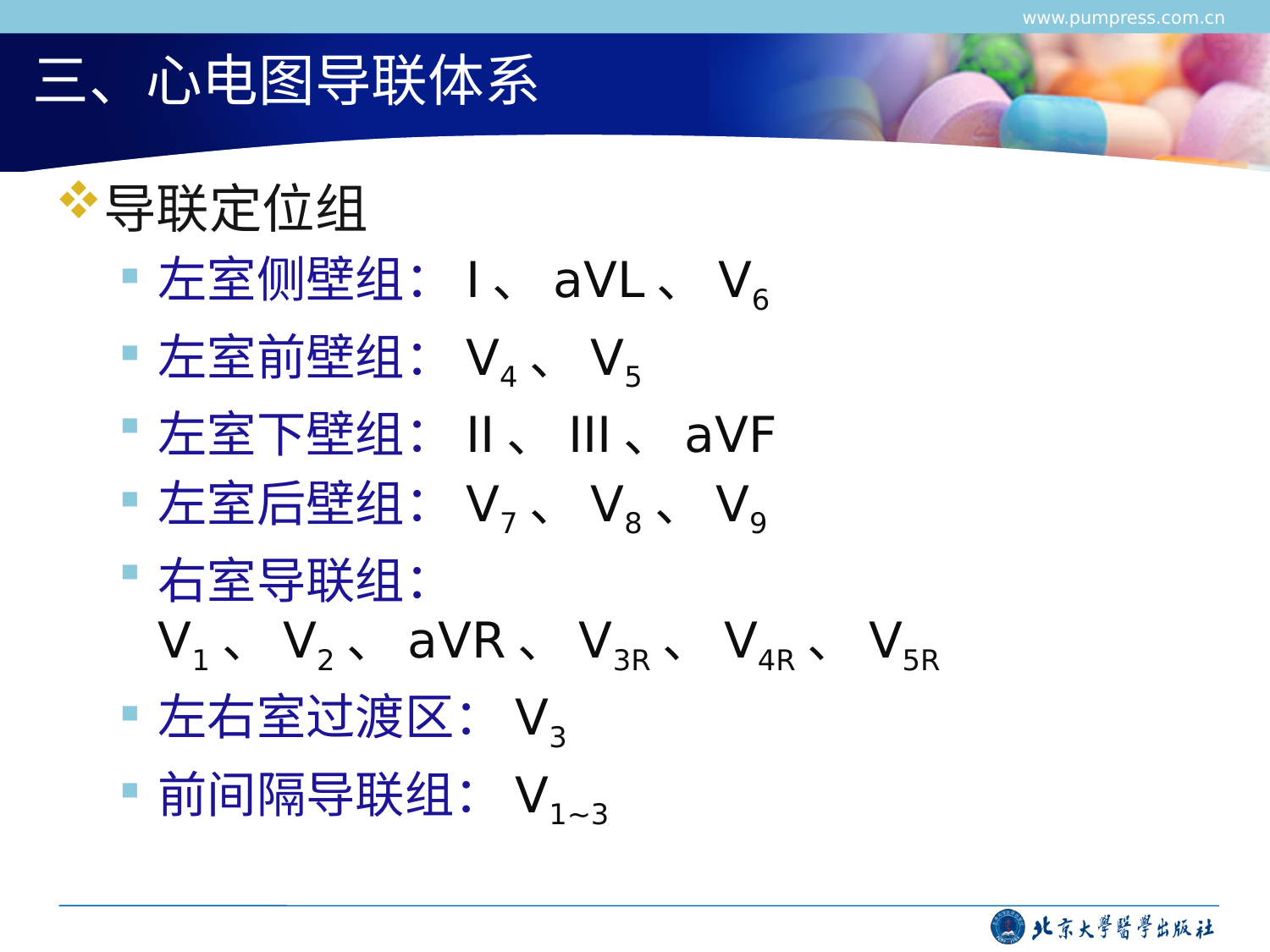

www.pumpress.com.cn
# 三、心电图导联体系
导联定位组
左室侧壁组：I、aVL、V6
左室前壁组：V4、V5
左室下壁组：II、III、aVF
左室后壁组：V7、V8、V9
右室导联组：V1、V2、aVR、V3R、V4R、V5R
左右室过渡区：V3
前间隔导联组：V1~3